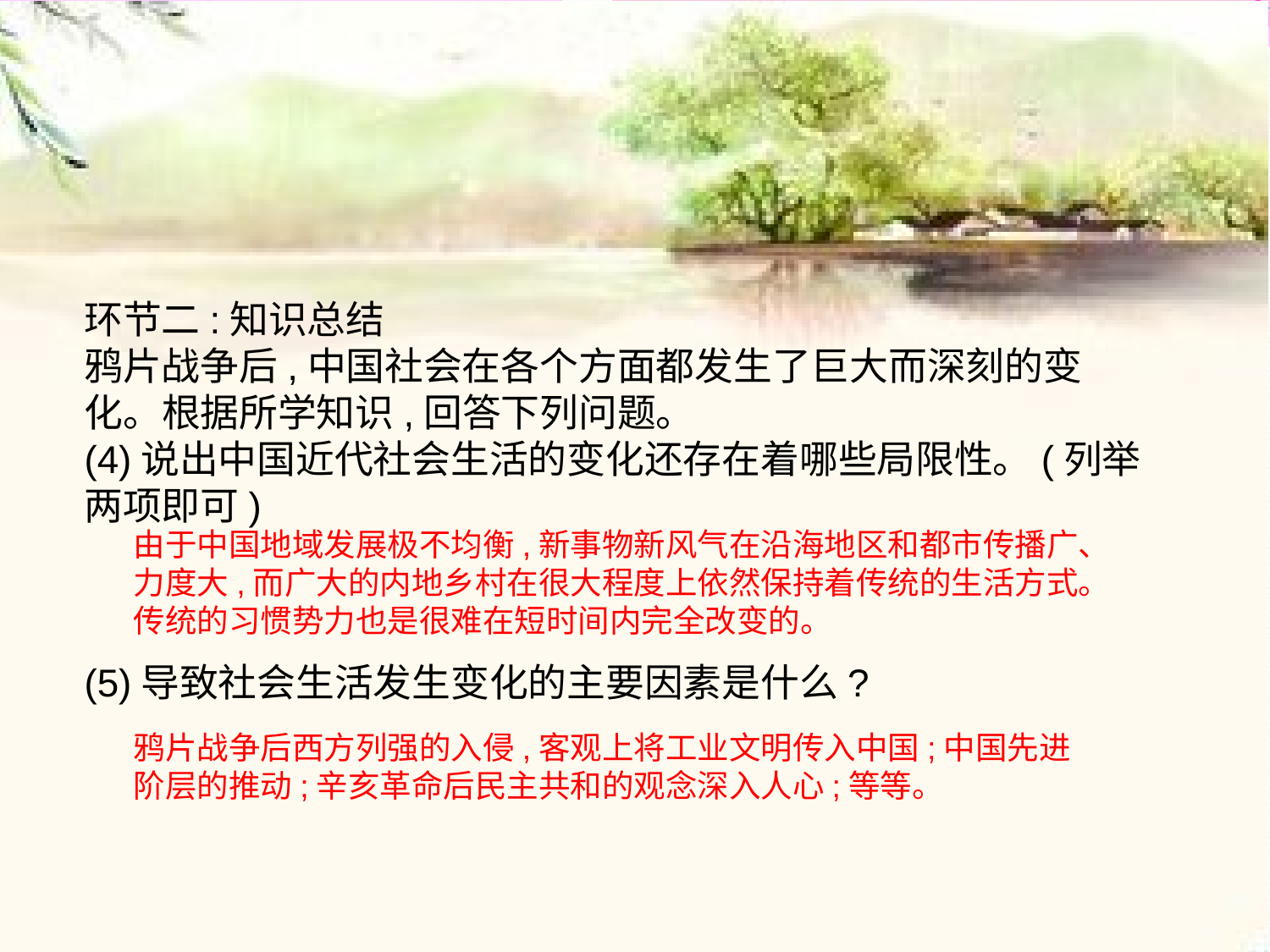

环节二:知识总结鸦片战争后,中国社会在各个方面都发生了巨大而深刻的变化。根据所学知识,回答下列问题。(4)说出中国近代社会生活的变化还存在着哪些局限性。(列举两项即可)

由于中国地域发展极不均衡,新事物新风气在沿海地区和都市传播广、力度大,而广大的内地乡村在很大程度上依然保持着传统的生活方式。传统的习惯势力也是很难在短时间内完全改变的。

(5)导致社会生活发生变化的主要因素是什么?
鸦片战争后西方列强的入侵,客观上将工业文明传入中国;中国先进阶层的推动;辛亥革命后民主共和的观念深入人心;等等。